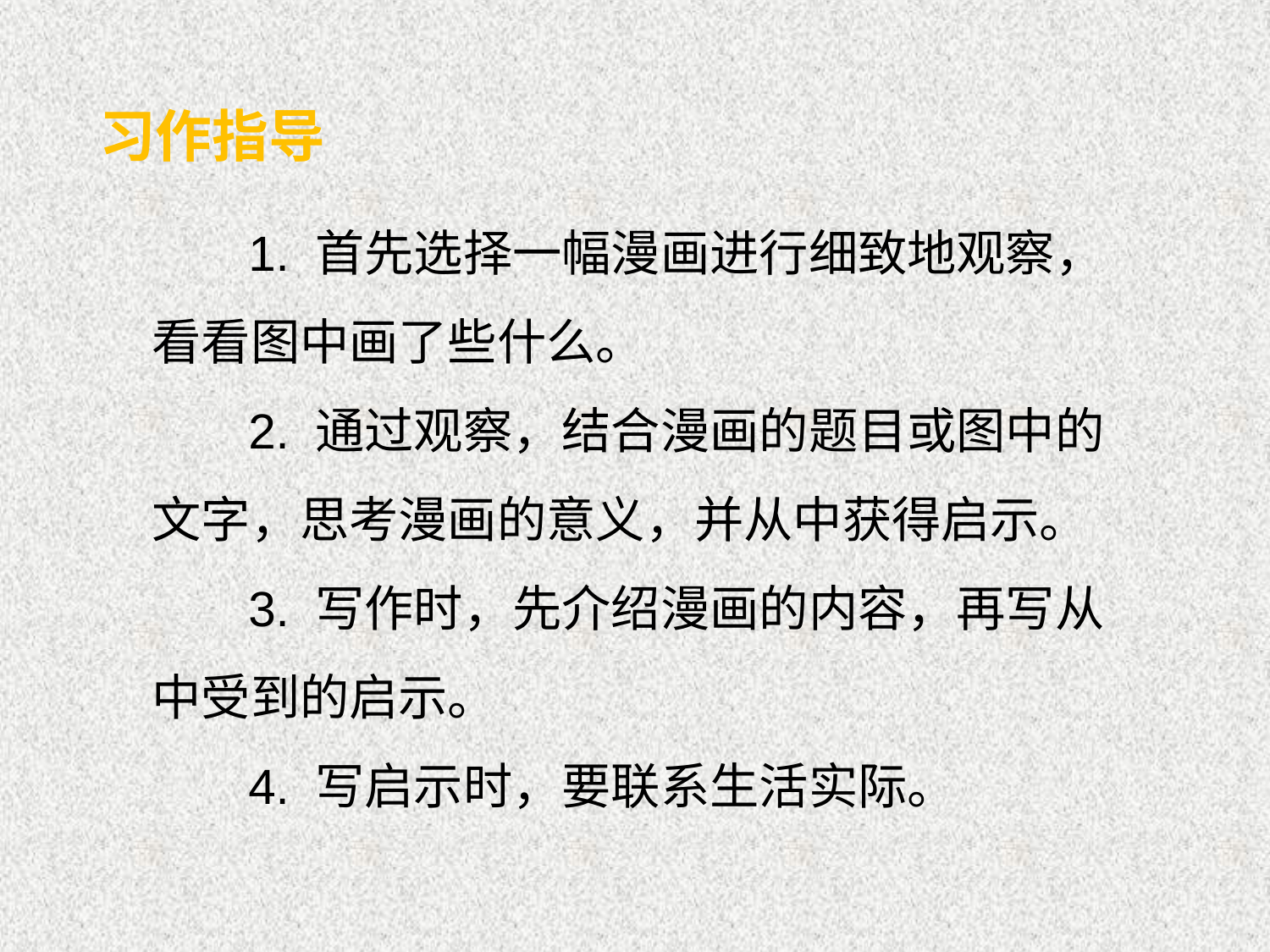

习作指导
       1. 首先选择一幅漫画进行细致地观察，看看图中画了些什么。
       2. 通过观察，结合漫画的题目或图中的文字，思考漫画的意义，并从中获得启示。
       3. 写作时，先介绍漫画的内容，再写从中受到的启示。
       4. 写启示时，要联系生活实际。